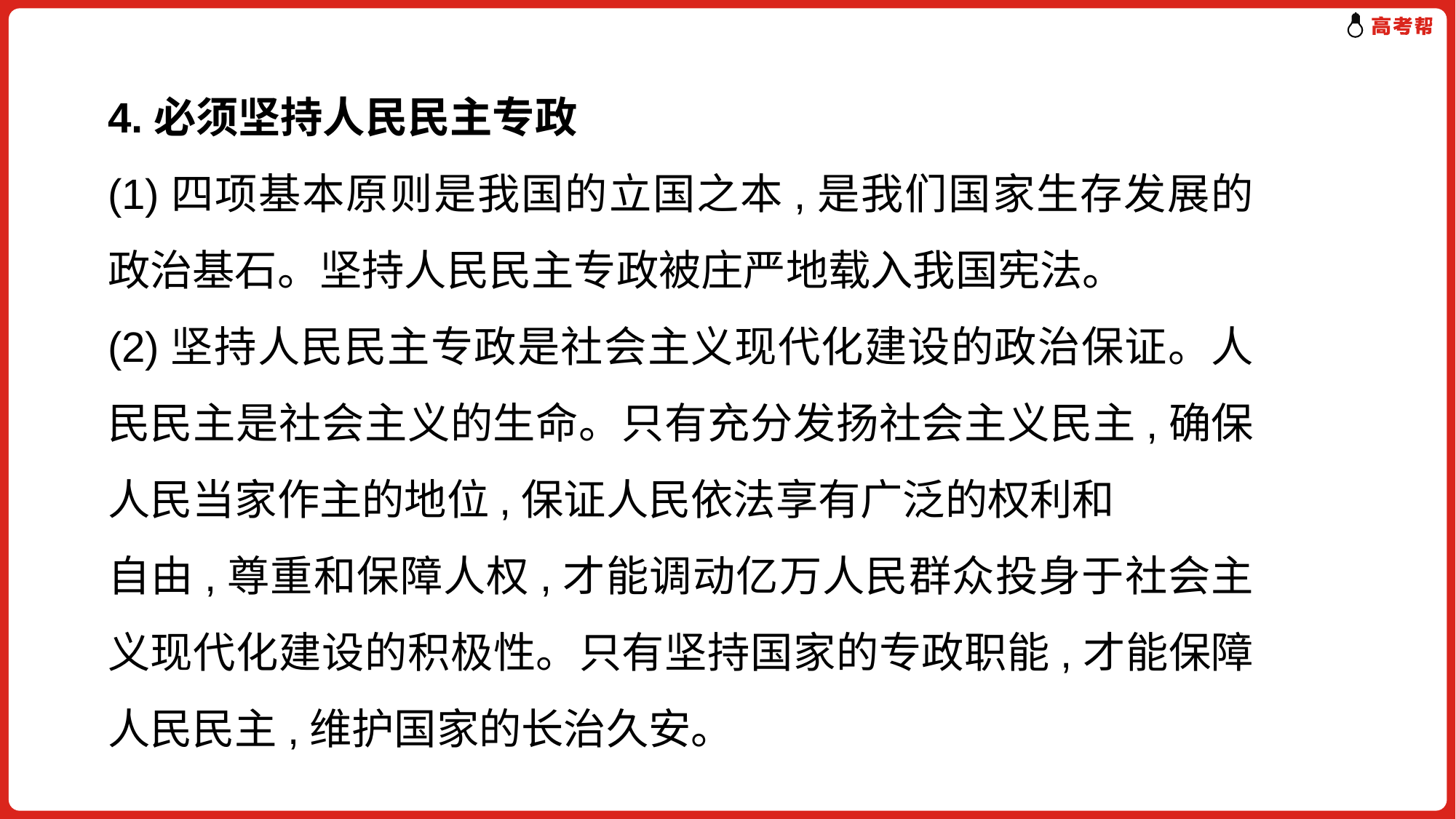

4.必须坚持人民民主专政
(1)四项基本原则是我国的立国之本,是我们国家生存发展的政治基石。坚持人民民主专政被庄严地载入我国宪法。
(2)坚持人民民主专政是社会主义现代化建设的政治保证。人民民主是社会主义的生命。只有充分发扬社会主义民主,确保人民当家作主的地位,保证人民依法享有广泛的权利和
自由,尊重和保障人权,才能调动亿万人民群众投身于社会主义现代化建设的积极性。只有坚持国家的专政职能,才能保障人民民主,维护国家的长治久安。